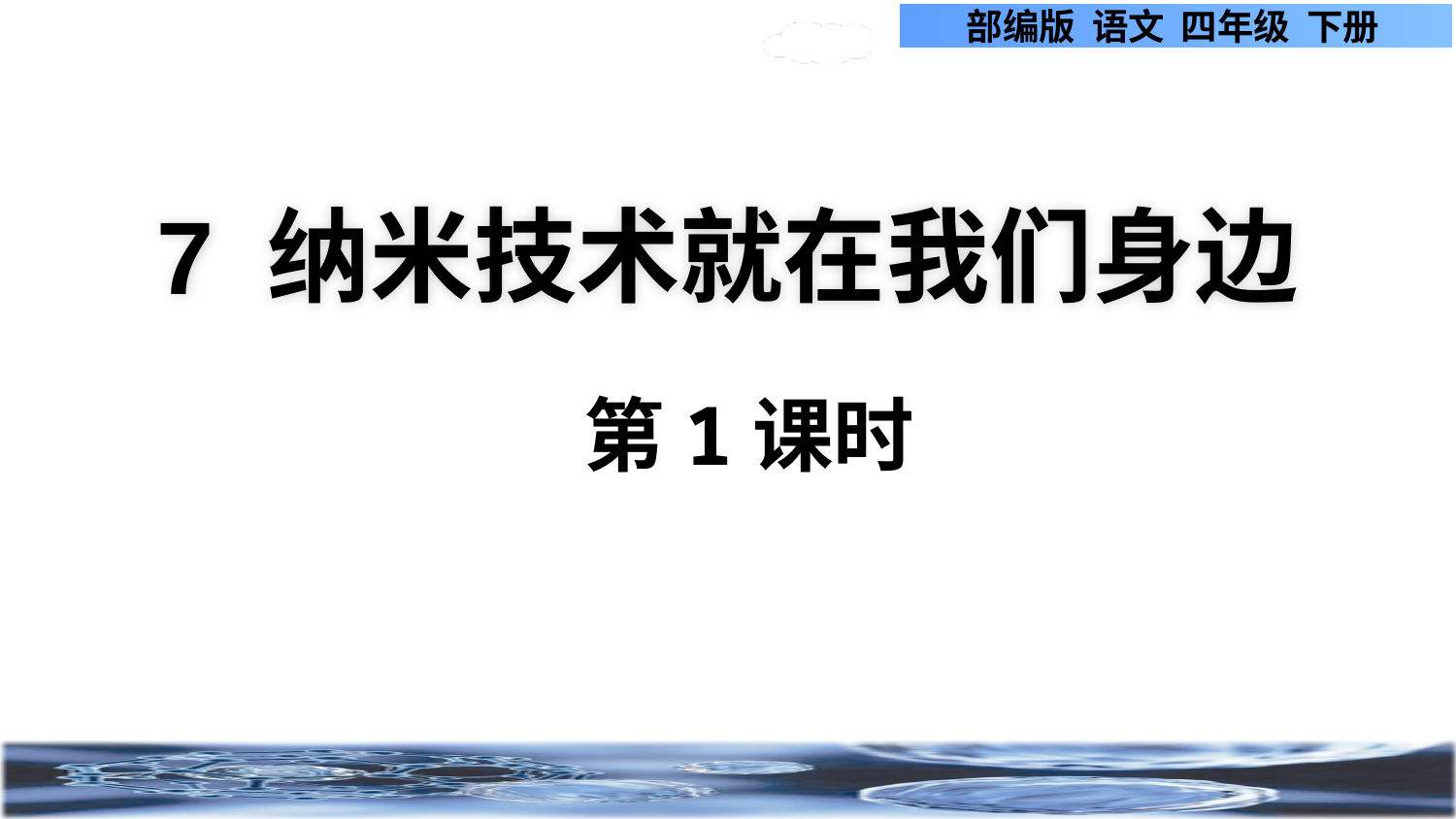

部编版  语文  四年级  下册

7 纳米技术就在我们身边
第1课时